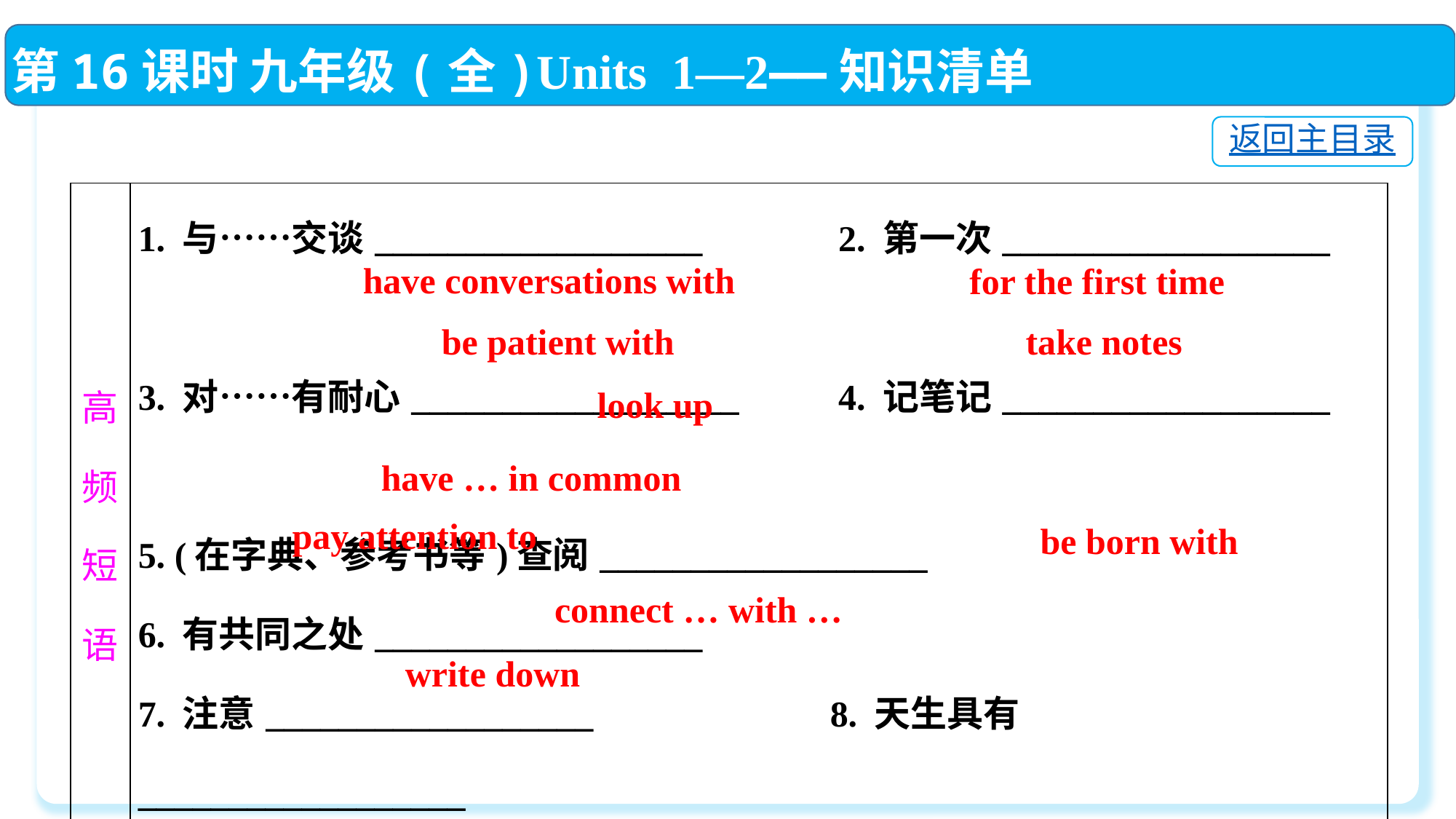

第16课时 九年级(全)Units  1—2——知识清单

返回主目录
| 高频 短语 | 1. 与……交谈\_\_\_\_\_\_\_\_\_\_\_\_\_\_\_\_\_\_　　　 2. 第一次\_\_\_\_\_\_\_\_\_\_\_\_\_\_\_\_\_\_　　　　　　　 3. 对……有耐心\_\_\_\_\_\_\_\_\_\_\_\_\_\_\_\_\_\_　　 4. 记笔记\_\_\_\_\_\_\_\_\_\_\_\_\_\_\_\_\_\_　　　　　　　 5. (在字典、参考书等)查阅\_\_\_\_\_\_\_\_\_\_\_\_\_\_\_\_\_\_　　　　　　 6. 有共同之处\_\_\_\_\_\_\_\_\_\_\_\_\_\_\_\_\_\_　　　　　　　 7. 注意\_\_\_\_\_\_\_\_\_\_\_\_\_\_\_\_\_\_　　　　　　8. 天生具有\_\_\_\_\_\_\_\_\_\_\_\_\_\_\_\_\_\_　　　　　　　 9. 把……和……联系起来\_\_\_\_\_\_\_\_\_\_\_\_\_\_\_\_\_\_　　　　　　　 10. 写下,记下\_\_\_\_\_\_\_\_\_\_\_\_\_\_\_\_\_\_ |
| --- | --- |
have conversations with
for the first time
be patient with
take notes
look up
have … in common
pay attention to
be born with
connect … with …
write down